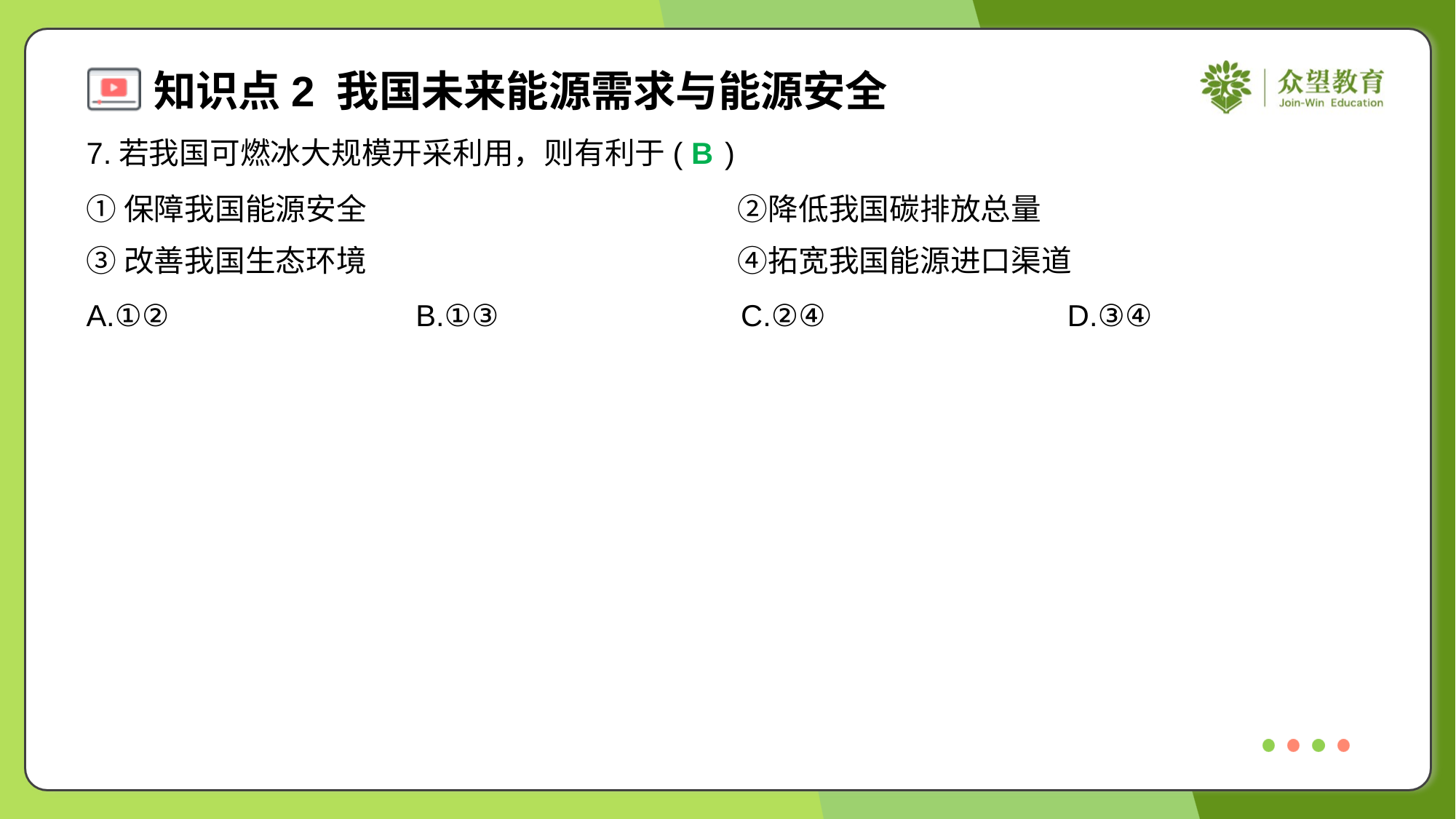

7.若我国可燃冰大规模开采利用，则有利于(     )
B
①保障我国能源安全	②降低我国碳排放总量
③改善我国生态环境	④拓宽我国能源进口渠道
A.①②	B.①③	C.②④	D.③④